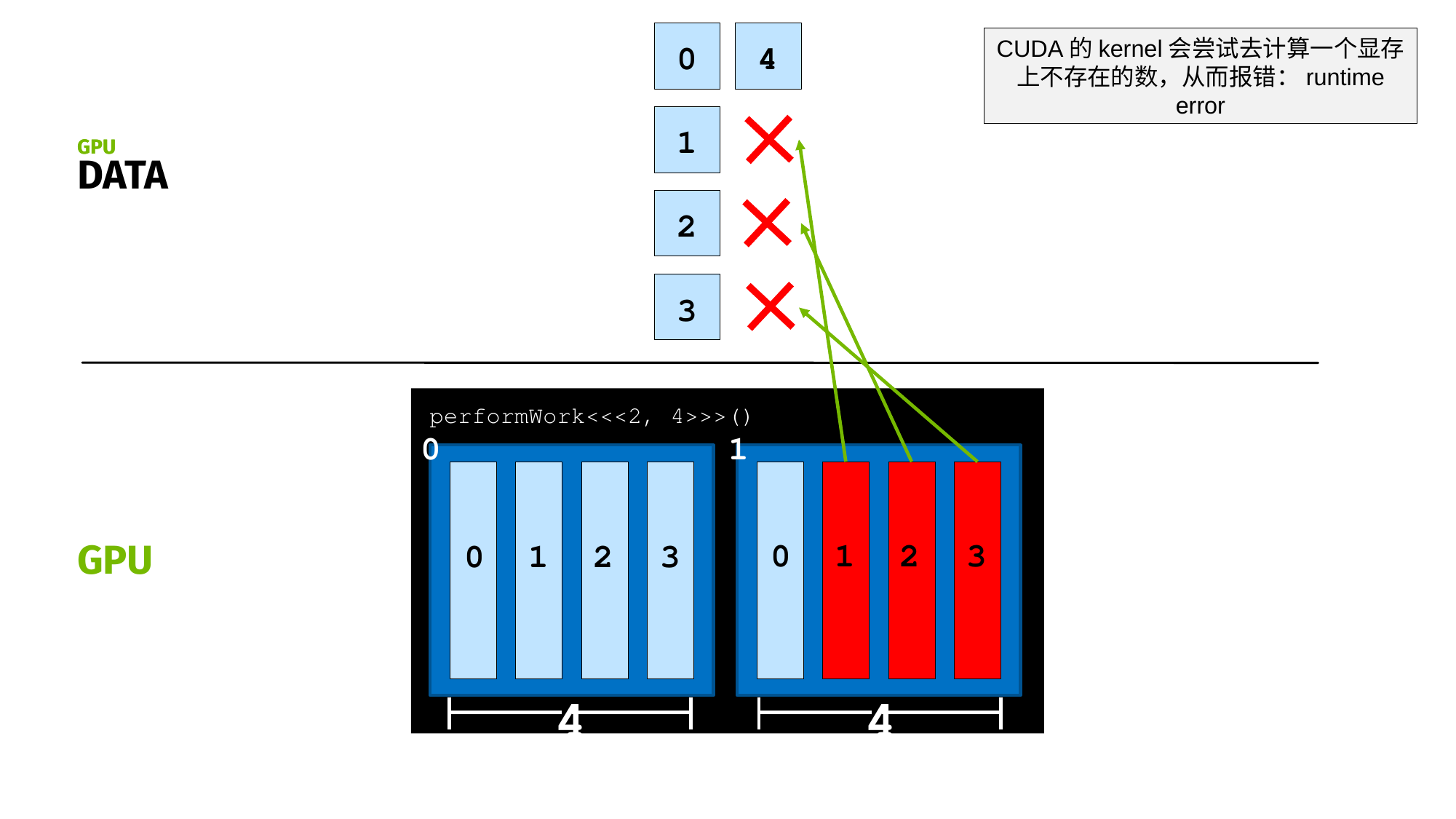

4
CUDA的kernel会尝试去计算一个显存上不存在的数，从而报错：runtime error
0
1
2
3

GPU
GPU
DATA

performWork<<<2, 4>>>()
1
0

0
1
2
3
0
1
2
3
GPU
4
4